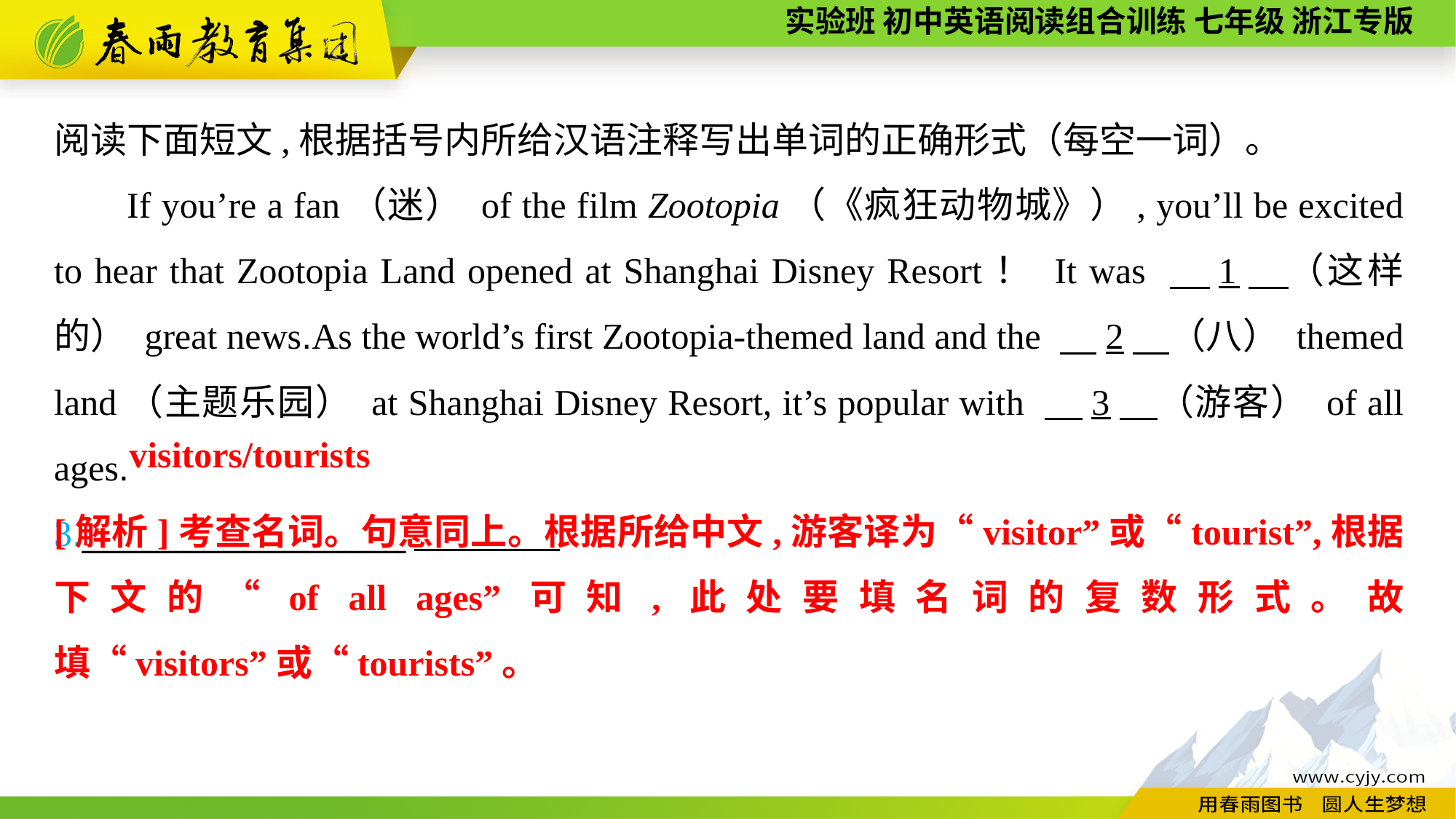

阅读下面短文,根据括号内所给汉语注释写出单词的正确形式（每空一词）。
If you’re a fan（迷） of the film Zootopia（《疯狂动物城》）, you’ll be excited to hear that Zootopia Land opened at Shanghai Disney Resort！ It was 　1　（这样的） great news.As the world’s first Zootopia-themed land and the 　2　（八） themed land（主题乐园） at Shanghai Disney Resort, it’s popular with 　3　（游客） of all ages.
3.________________
visitors/tourists
[解析]考查名词。句意同上。根据所给中文,游客译为“visitor”或“tourist”,根据下文的“of all ages”可知,此处要填名词的复数形式。故填“visitors”或“tourists”。